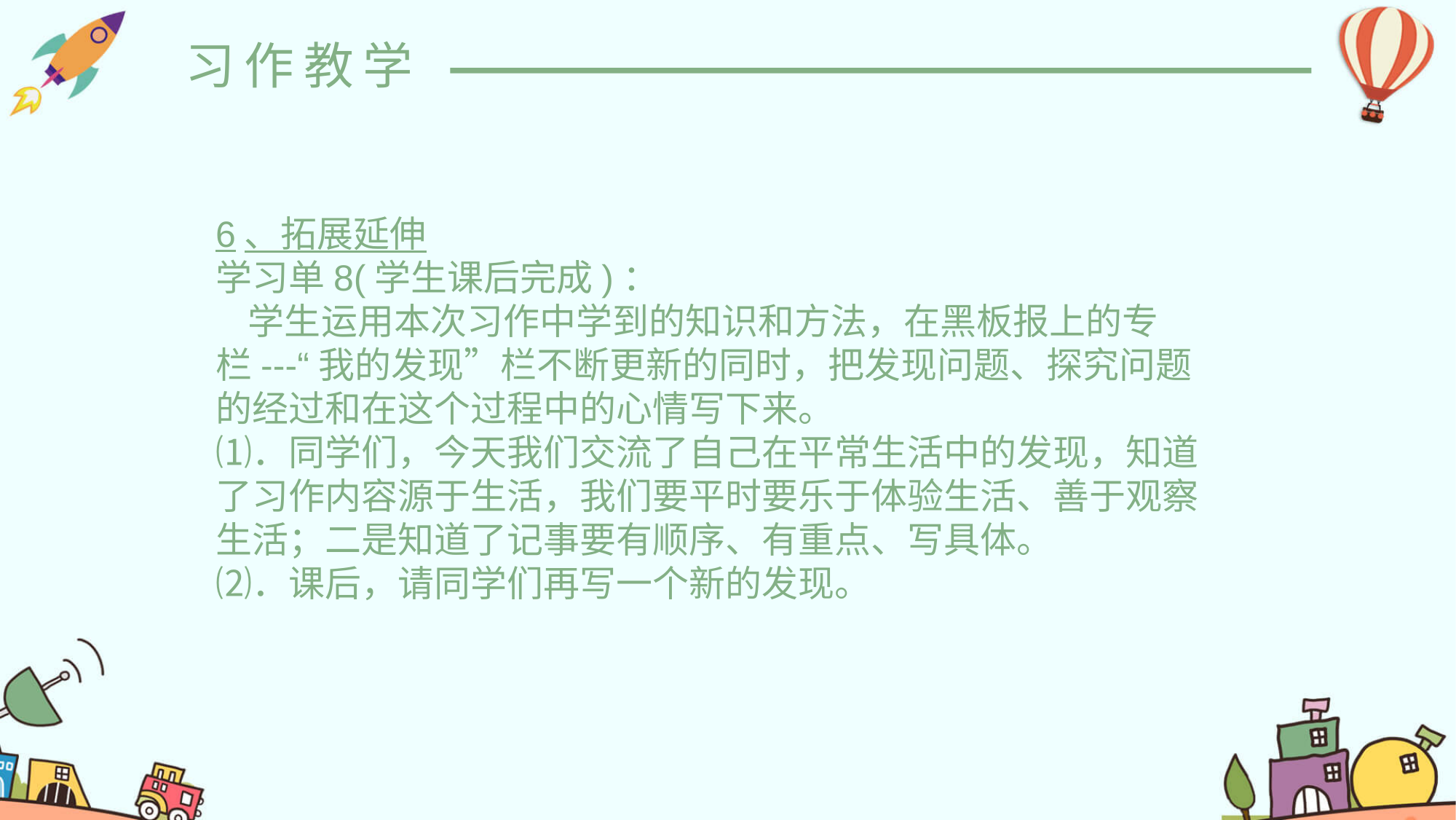

习作教学

6、拓展延伸
学习单8(学生课后完成)：
    学生运用本次习作中学到的知识和方法，在黑板报上的专栏---“我的发现”栏不断更新的同时，把发现问题、探究问题的经过和在这个过程中的心情写下来。
⑴．同学们，今天我们交流了自己在平常生活中的发现，知道了习作内容源于生活，我们要平时要乐于体验生活、善于观察生活；二是知道了记事要有顺序、有重点、写具体。
⑵．课后，请同学们再写一个新的发现。